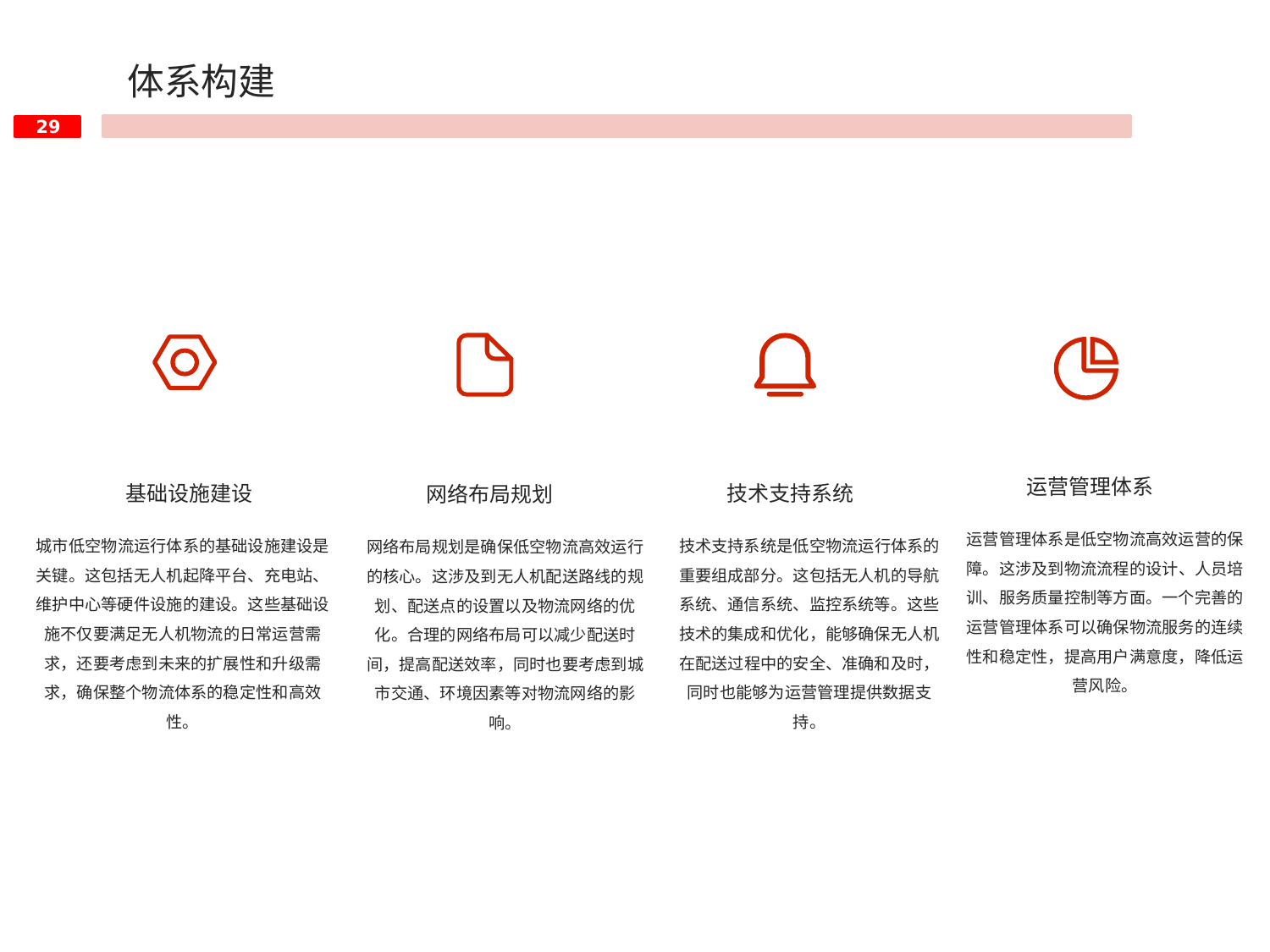

体系构建
29

运营管理体系
基础设施建设
技术支持系统
网络布局规划
运营管理体系是低空物流高效运营的保障。这涉及到物流流程的设计、人员培训、服务质量控制等方面。一个完善的运营管理体系可以确保物流服务的连续性和稳定性，提高用户满意度，降低运营风险。
城市低空物流运行体系的基础设施建设是关键。这包括无人机起降平台、充电站、维护中心等硬件设施的建设。这些基础设施不仅要满足无人机物流的日常运营需求，还要考虑到未来的扩展性和升级需求，确保整个物流体系的稳定性和高效性。
技术支持系统是低空物流运行体系的重要组成部分。这包括无人机的导航系统、通信系统、监控系统等。这些技术的集成和优化，能够确保无人机在配送过程中的安全、准确和及时，同时也能够为运营管理提供数据支持。
网络布局规划是确保低空物流高效运行的核心。这涉及到无人机配送路线的规划、配送点的设置以及物流网络的优化。合理的网络布局可以减少配送时间，提高配送效率，同时也要考虑到城市交通、环境因素等对物流网络的影响。